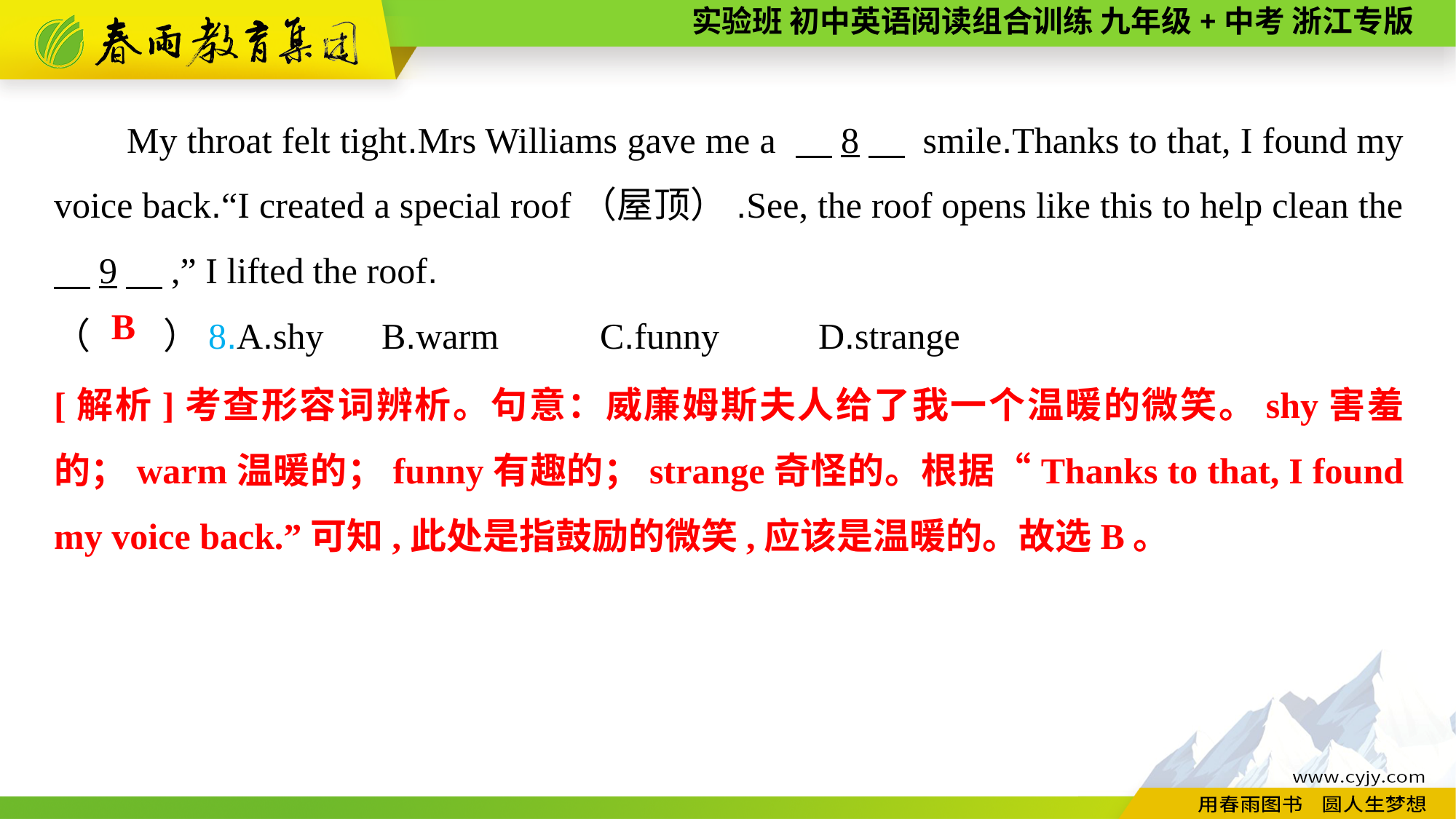

My throat felt tight.Mrs Williams gave me a 　8　 smile.Thanks to that, I found my voice back.“I created a special roof（屋顶）.See, the roof opens like this to help clean the 　9　,” I lifted the roof.
（　　）8.A.shy	B.warm	C.funny	D.strange
B
[解析]考查形容词辨析。句意：威廉姆斯夫人给了我一个温暖的微笑。shy害羞的；warm温暖的；funny有趣的；strange奇怪的。根据“Thanks to that, I found my voice back.”可知,此处是指鼓励的微笑,应该是温暖的。故选B。